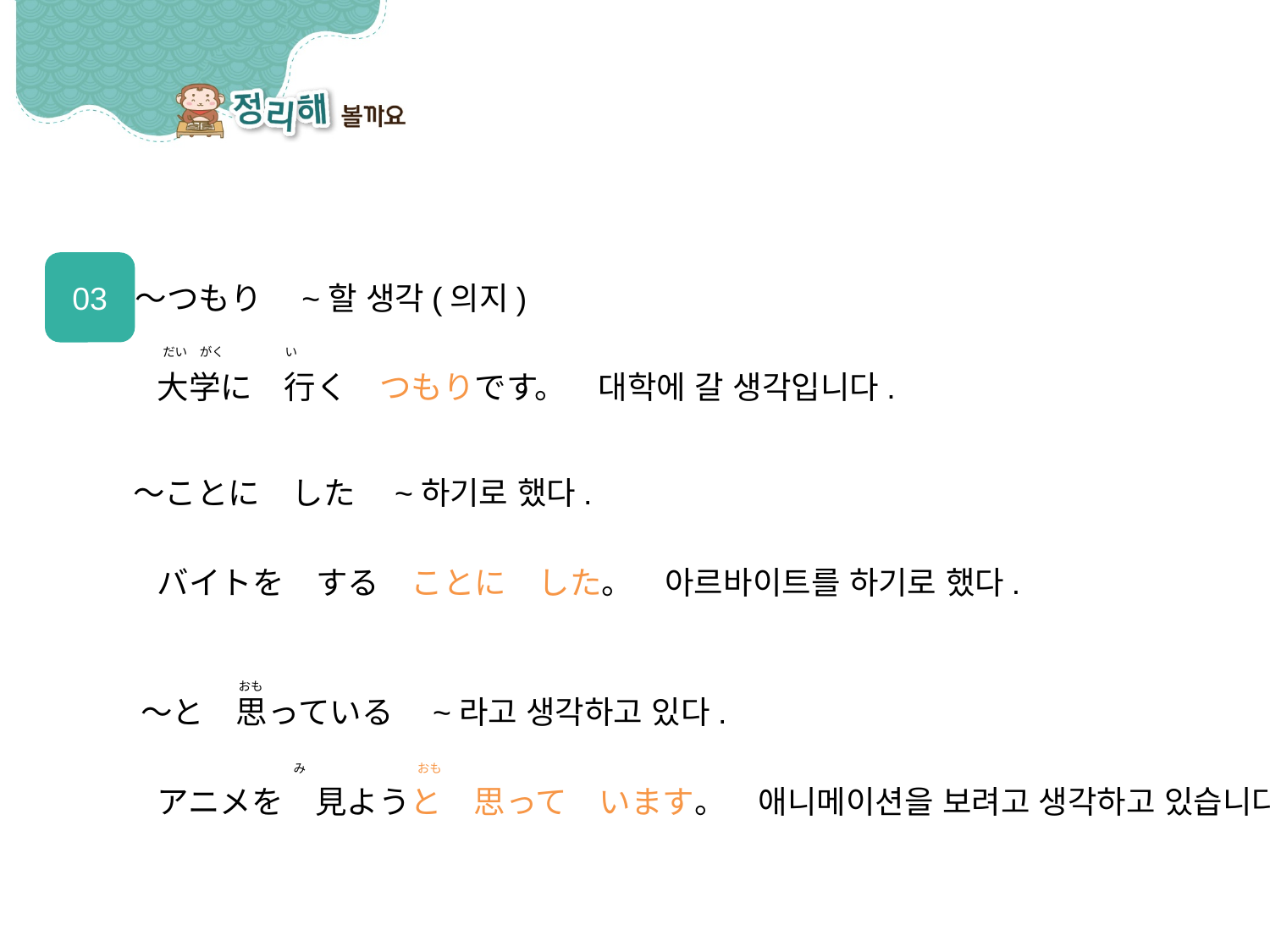

03
～つもり　~할 생각(의지)
大学に　行く　つもりです。　대학에 갈 생각입니다.
い
だい　がく
～ことに　した　~하기로 했다.
バイトを　する　ことに　した。　아르바이트를 하기로 했다.
おも
～と　思っている　~라고 생각하고 있다.
アニメを　見ようと　思って　います。　애니메이션을 보려고 생각하고 있습니다.
み
おも